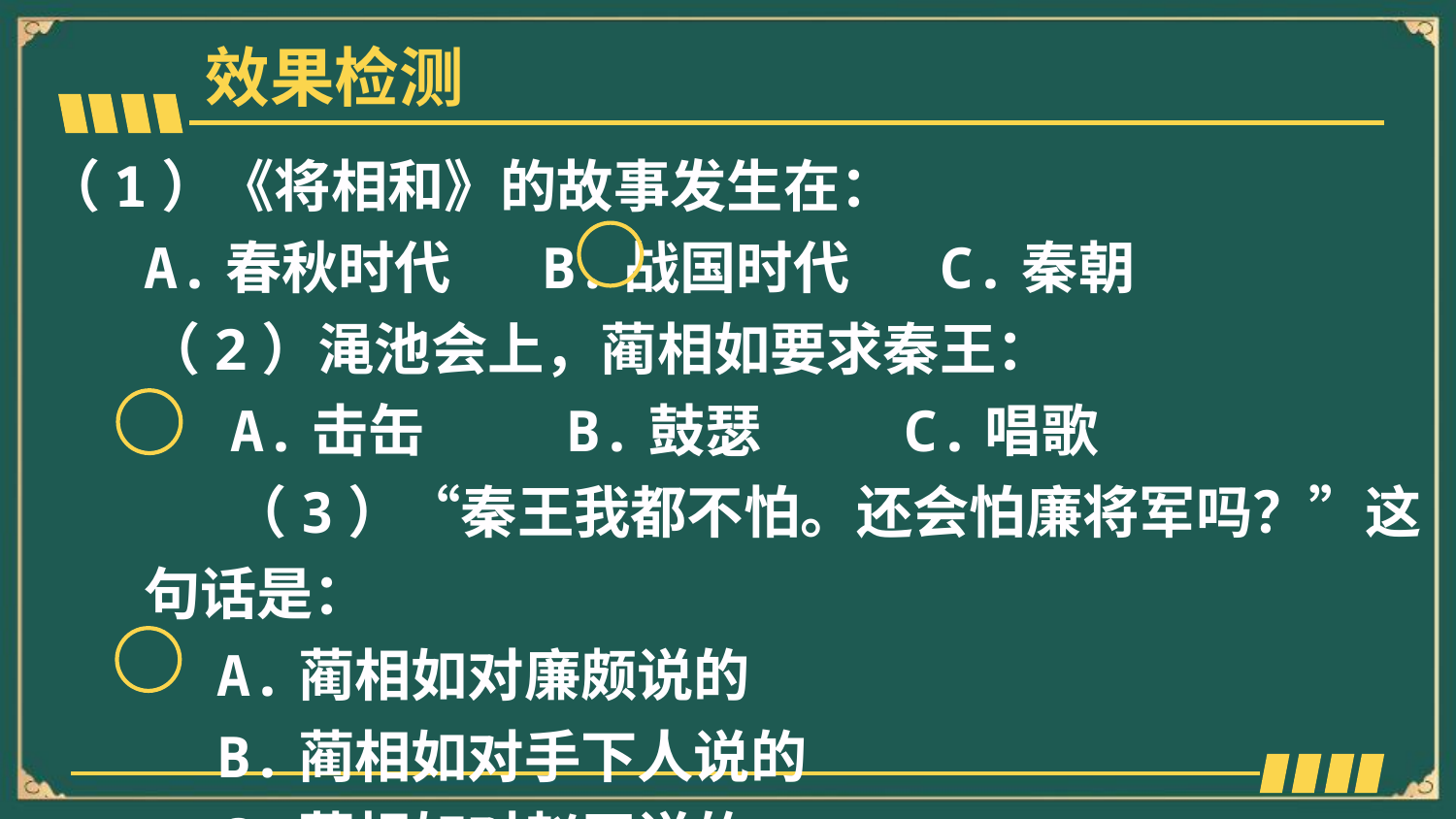

效果检测

（1）《将相和》的故事发生在：
A.春秋时代      B.战国时代      C.秦朝
（2）渑池会上，蔺相如要求秦王：
A.击缶          B.鼓瑟          C.唱歌
（3）“秦王我都不怕。还会怕廉将军吗？”这句话是：
A.蔺相如对廉颇说的
B.蔺相如对手下人说的
C.蔺相如对赵王说的